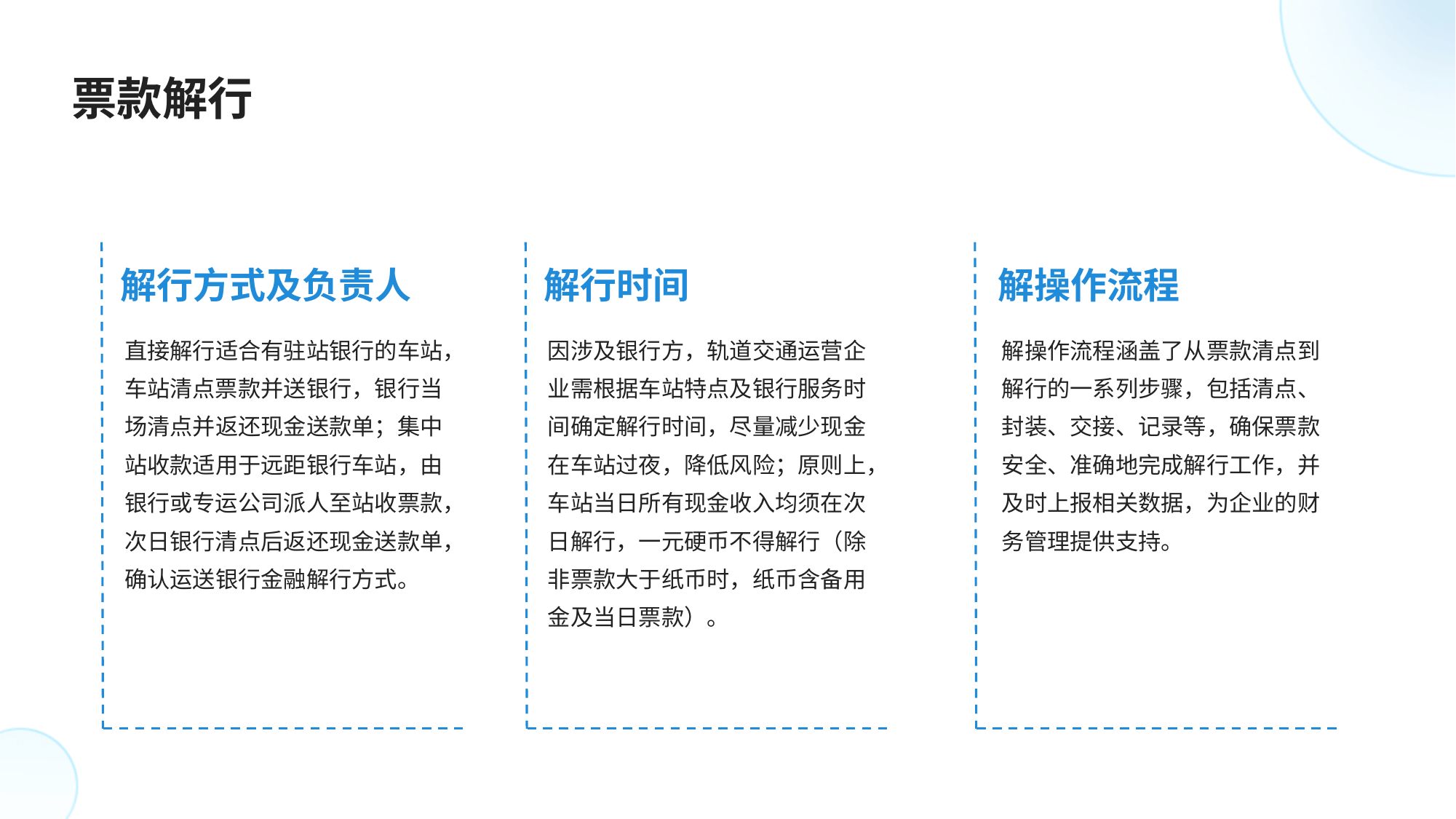

票款解行
解行方式及负责人
解行时间
解操作流程
直接解行适合有驻站银行的车站，车站清点票款并送银行，银行当场清点并返还现金送款单；集中站收款适用于远距银行车站，由银行或专运公司派人至站收票款，次日银行清点后返还现金送款单，确认运送银行金融解行方式。
因涉及银行方，轨道交通运营企业需根据车站特点及银行服务时间确定解行时间，尽量减少现金在车站过夜，降低风险；原则上，车站当日所有现金收入均须在次日解行，一元硬币不得解行（除非票款大于纸币时，纸币含备用金及当日票款）。
解操作流程涵盖了从票款清点到解行的一系列步骤，包括清点、封装、交接、记录等，确保票款安全、准确地完成解行工作，并及时上报相关数据，为企业的财务管理提供支持。